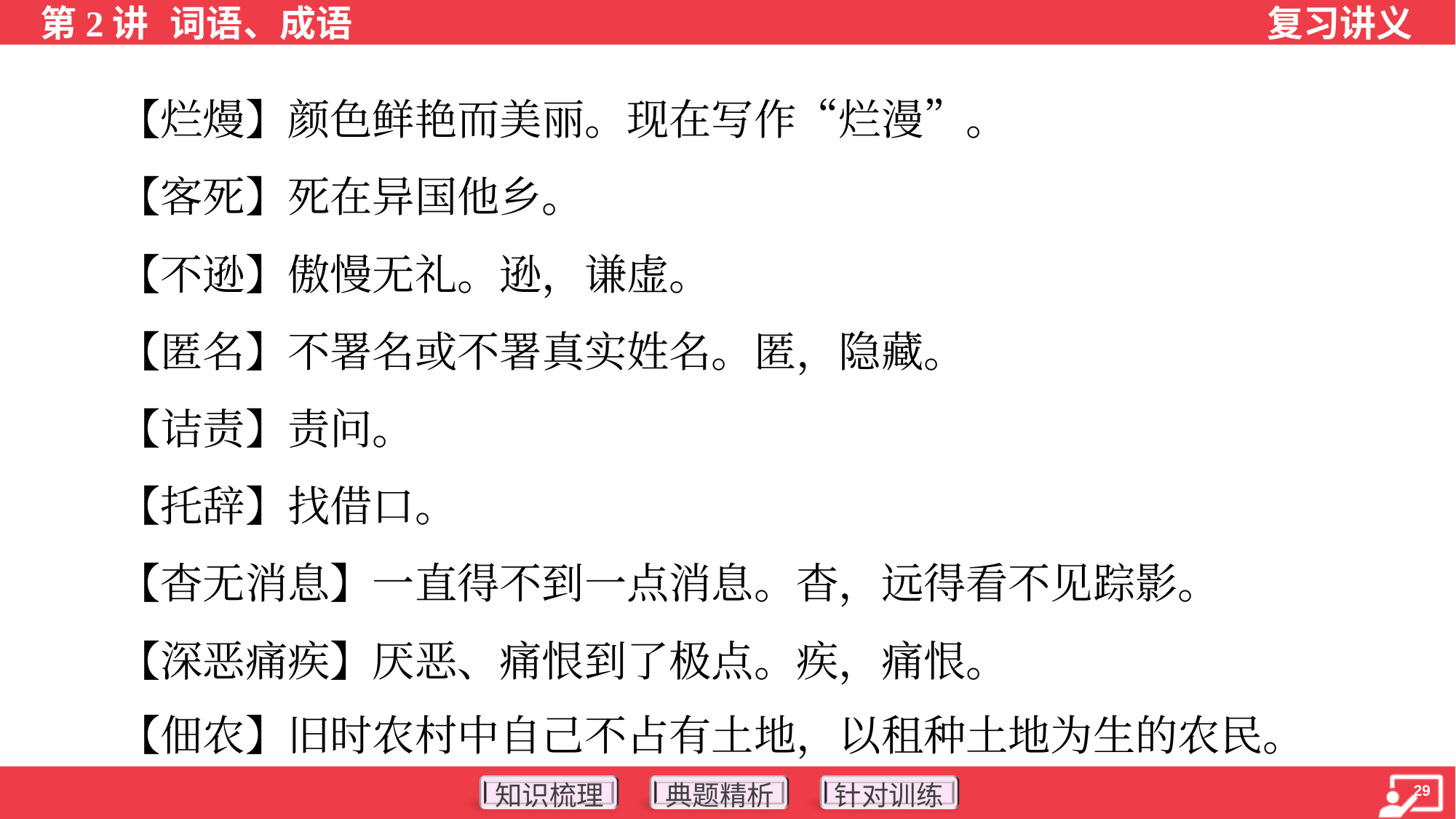

【烂熳】颜色鲜艳而美丽。现在写作“烂漫”。
    【客死】死在异国他乡。
    【不逊】傲慢无礼。逊，谦虚。
    【匿名】不署名或不署真实姓名。匿，隐藏。
    【诘责】责问。
    【托辞】找借口。
    【杳无消息】一直得不到一点消息。杳，远得看不见踪影。
    【深恶痛疾】厌恶、痛恨到了极点。疾，痛恨。
    【佃农】旧时农村中自己不占有土地，以租种土地为生的农民。